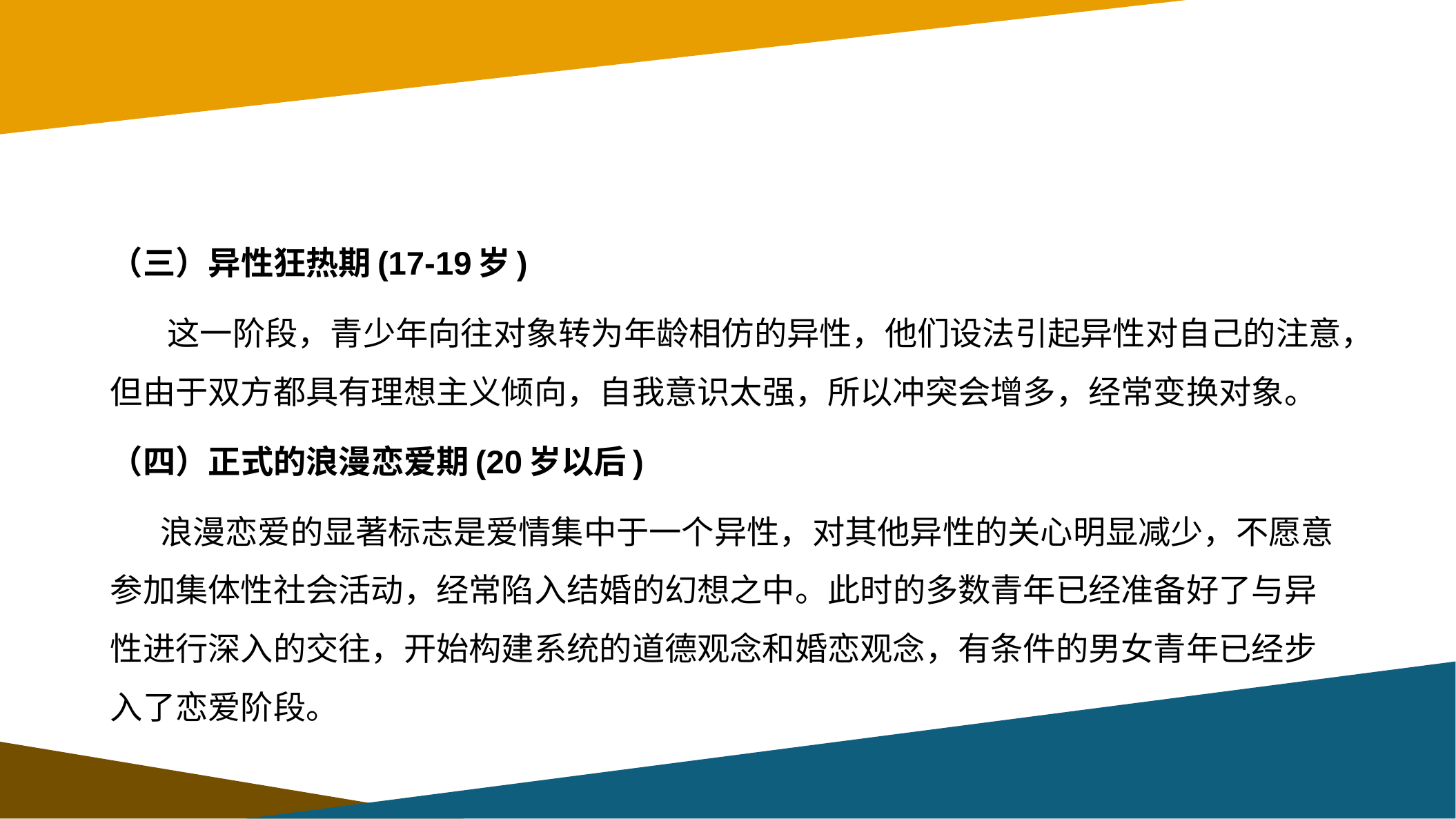

#
（三）异性狂热期(17-19岁)
       这一阶段，青少年向往对象转为年龄相仿的异性，他们设法引起异性对自己的注意，但由于双方都具有理想主义倾向，自我意识太强，所以冲突会增多，经常变换对象。
（四）正式的浪漫恋爱期(20岁以后)
      浪漫恋爱的显著标志是爱情集中于一个异性，对其他异性的关心明显减少，不愿意参加集体性社会活动，经常陷入结婚的幻想之中。此时的多数青年已经准备好了与异性进行深入的交往，开始构建系统的道德观念和婚恋观念，有条件的男女青年已经步入了恋爱阶段。